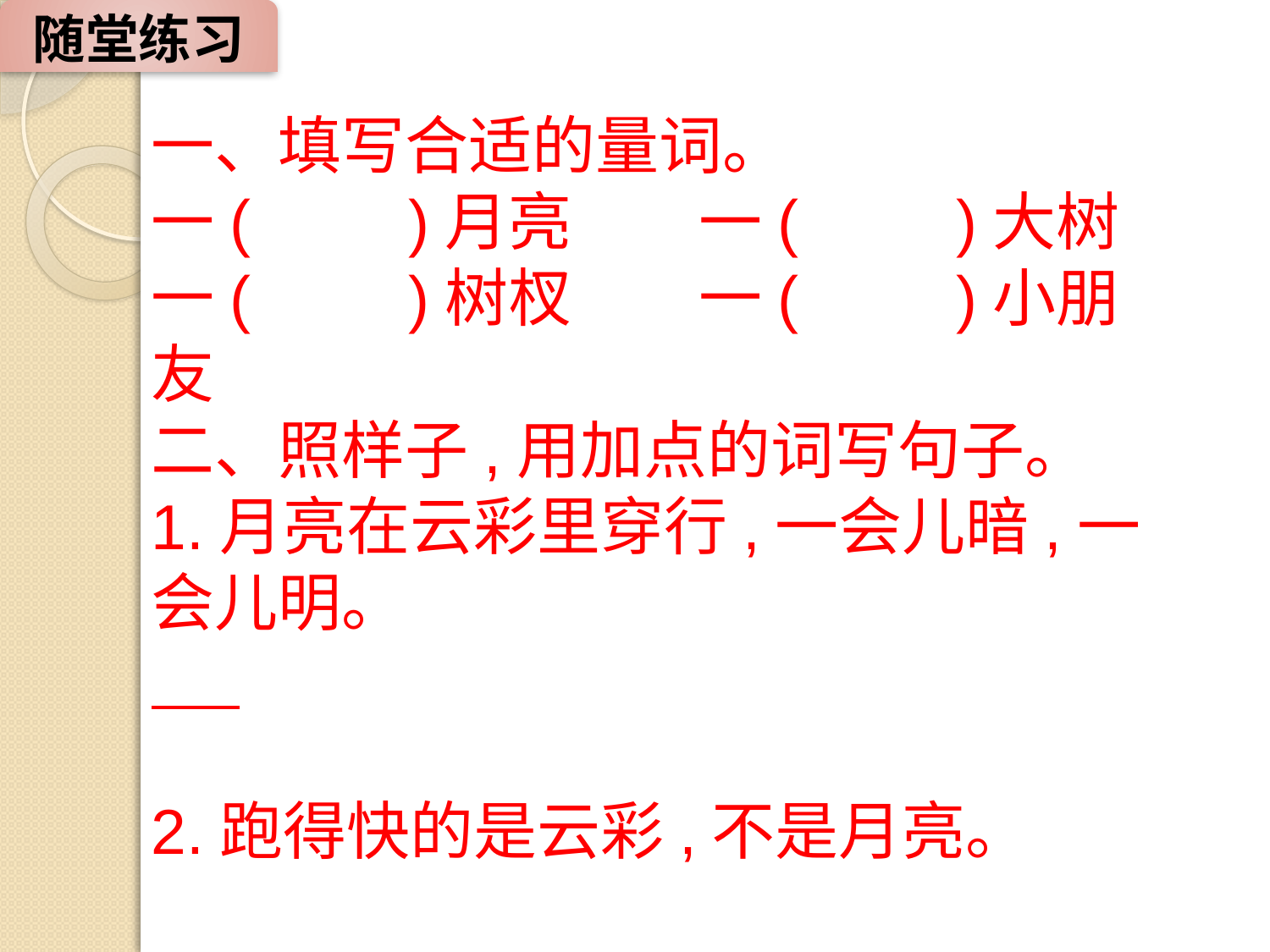

随堂练习
一、填写合适的量词。
一(　　)月亮　　一(　　)大树
一(　　)树杈　　一(　　)小朋友
二、照样子,用加点的词写句子。
1.月亮在云彩里穿行,一会儿暗,一会儿明。

2.跑得快的是云彩,不是月亮。